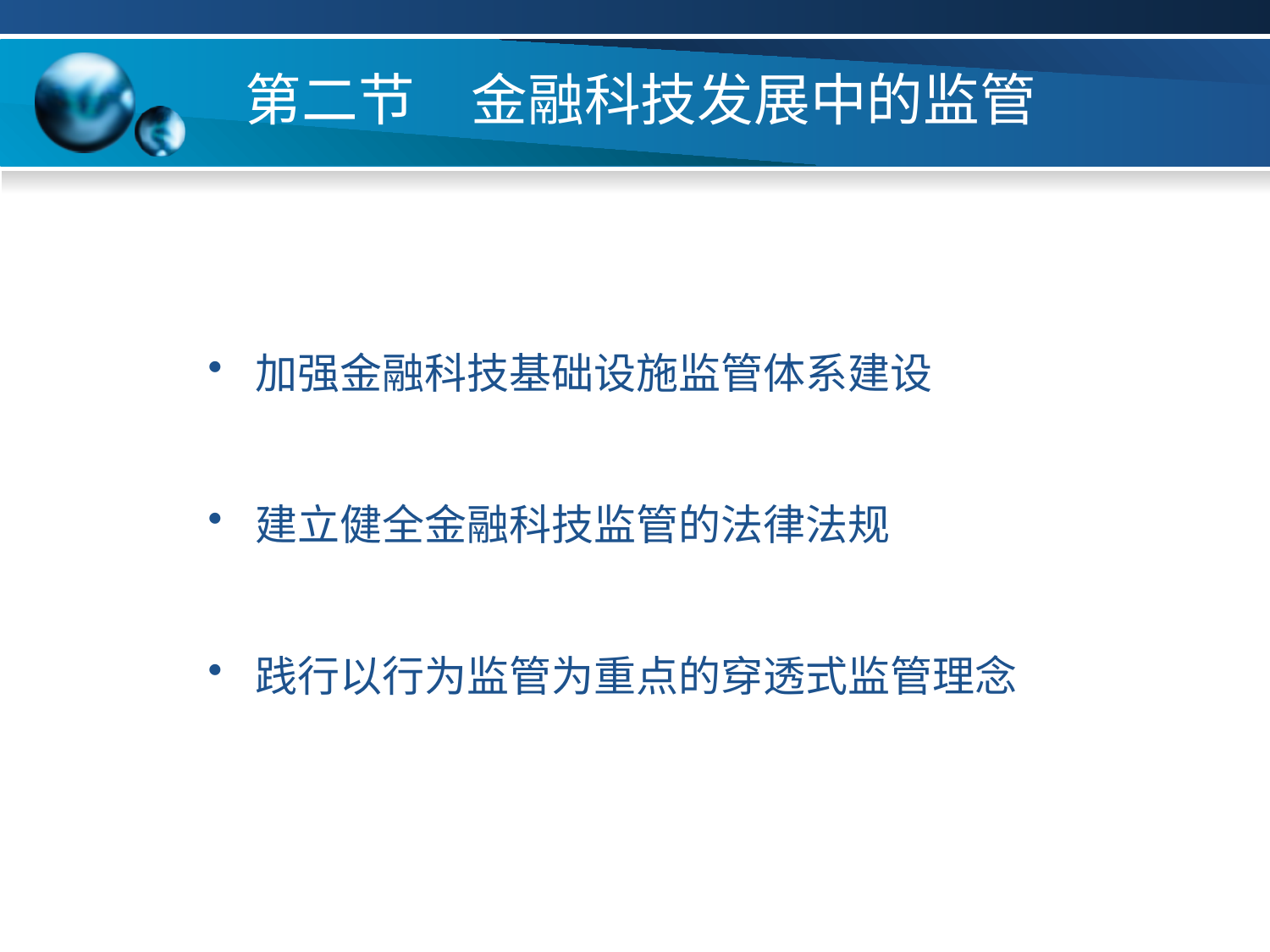

# 第二节　金融科技发展中的监管
加强金融科技基础设施监管体系建设
建立健全金融科技监管的法律法规
践行以行为监管为重点的穿透式监管理念